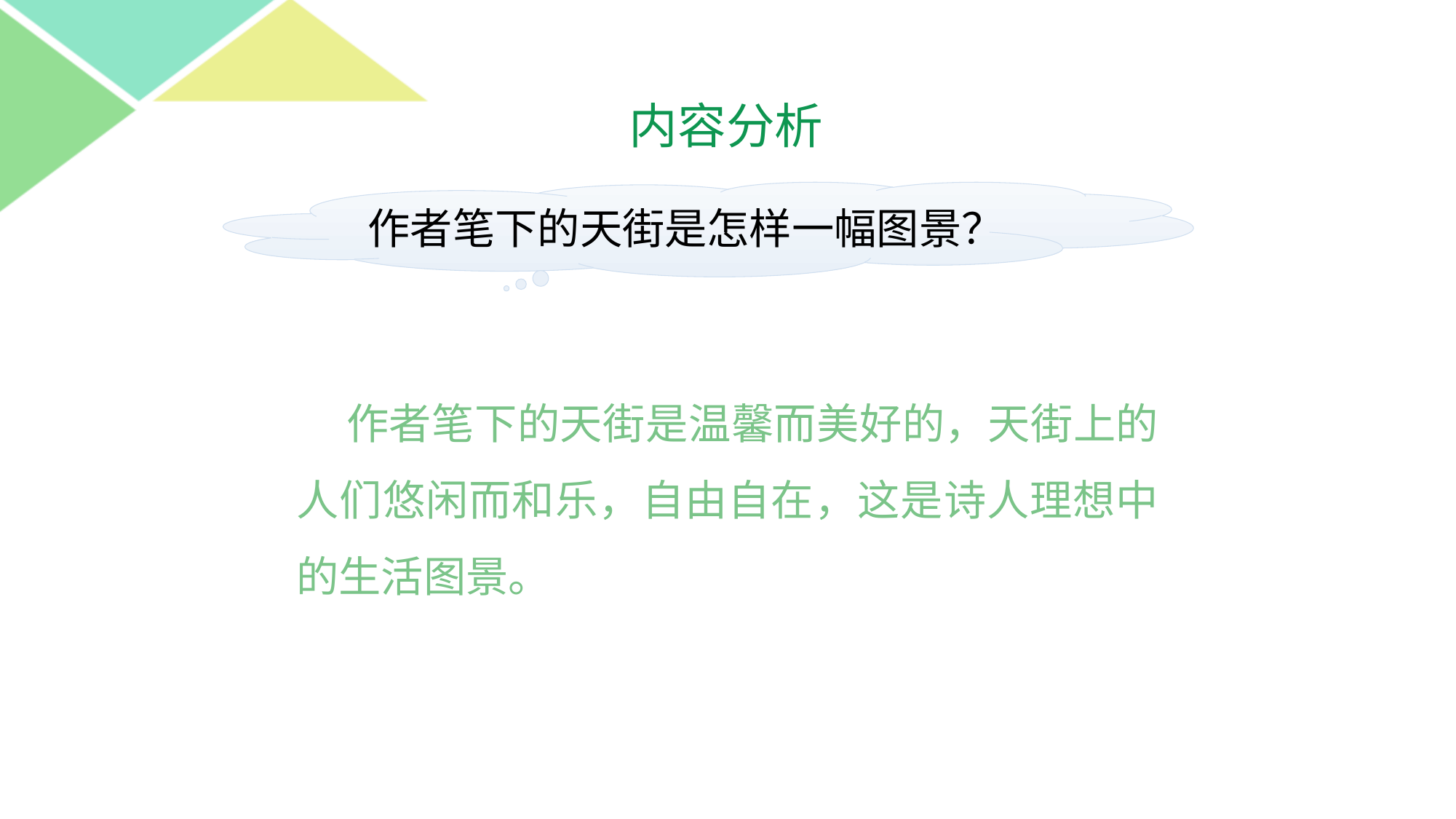

内容分析
作者笔下的天街是怎样一幅图景？

    作者笔下的天街是温馨而美好的，天街上的人们悠闲而和乐，自由自在，这是诗人理想中的生活图景。